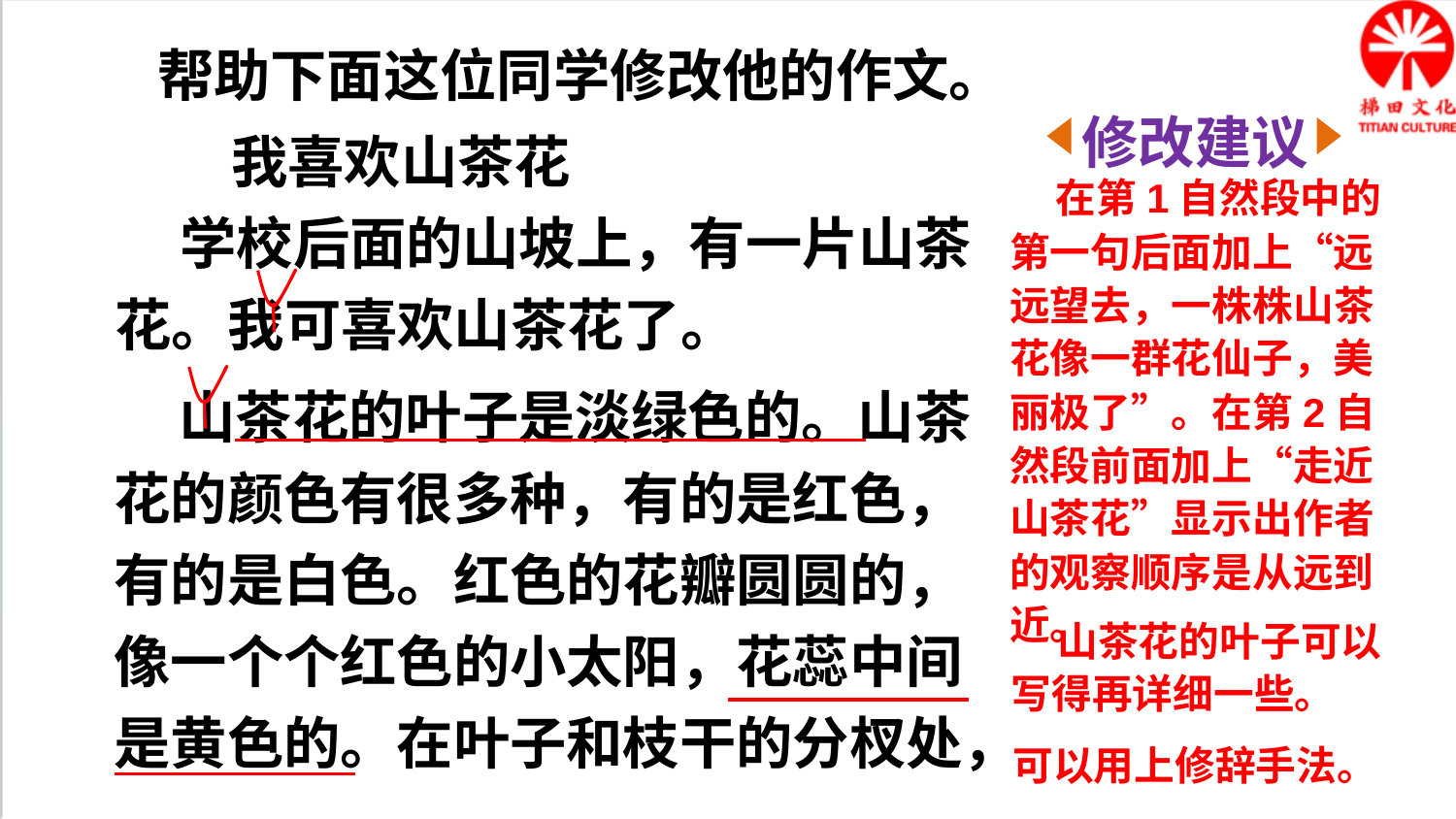

帮助下面这位同学修改他的作文。
修改建议

        我喜欢山茶花
    学校后面的山坡上，有一片山茶花。我可喜欢山茶花了。
    在第1自然段中的第一句后面加上“远远望去，一株株山茶花像一群花仙子，美丽极了”。在第2自然段前面加上“走近山茶花”显示出作者的观察顺序是从远到近。

    山茶花的叶子是淡绿色的。山茶花的颜色有很多种，有的是红色，有的是白色。红色的花瓣圆圆的，像一个个红色的小太阳，花蕊中间是黄色的。在叶子和枝干的分杈处，

    山茶花的叶子可以写得再详细一些。
可以用上修辞手法。